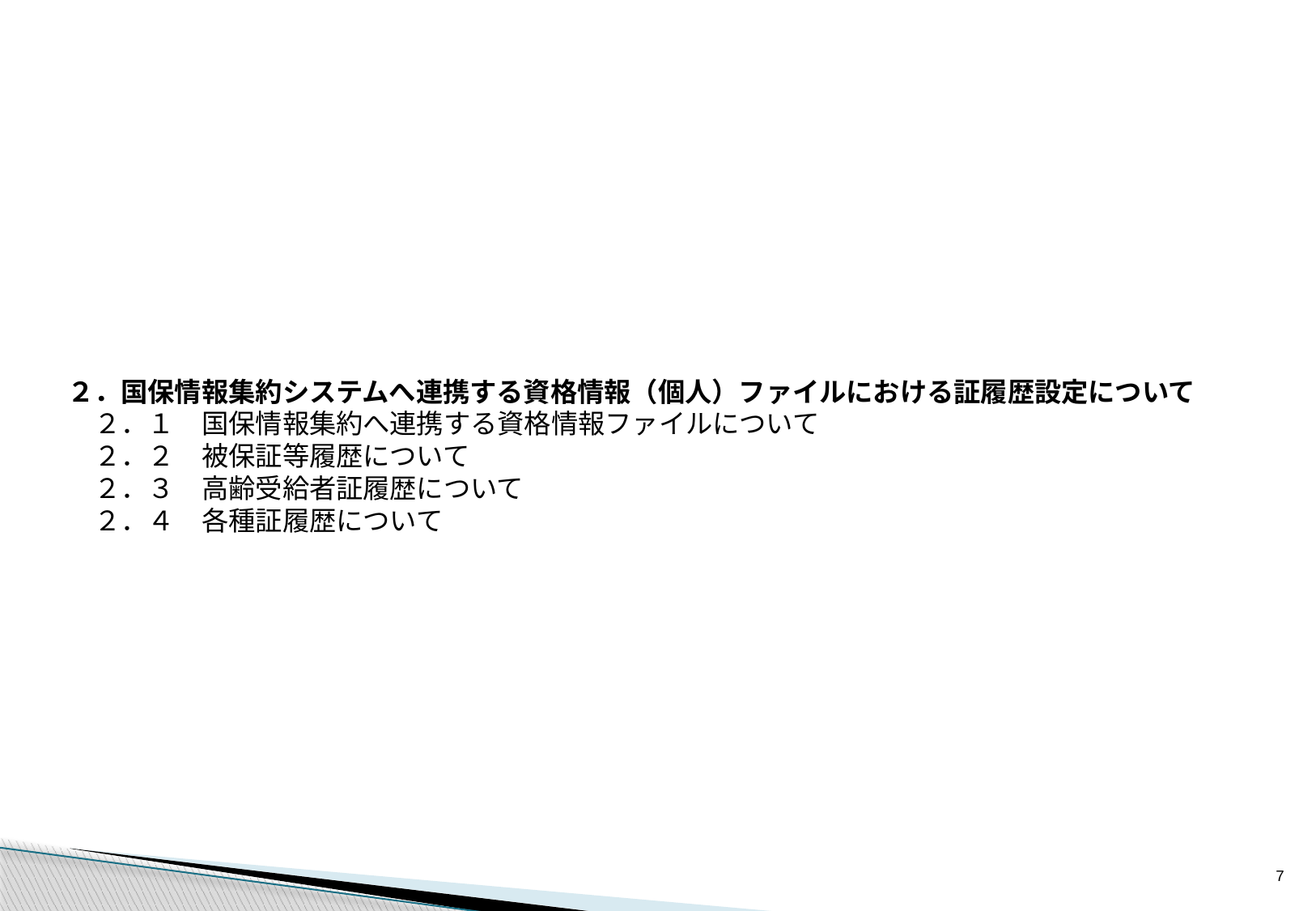

２．国保情報集約システムへ連携する資格情報（個人）ファイルにおける証履歴設定について
　２．１　国保情報集約へ連携する資格情報ファイルについて
　２．２　被保証等履歴について
　２．３　高齢受給者証履歴について
　２．４　各種証履歴について
7